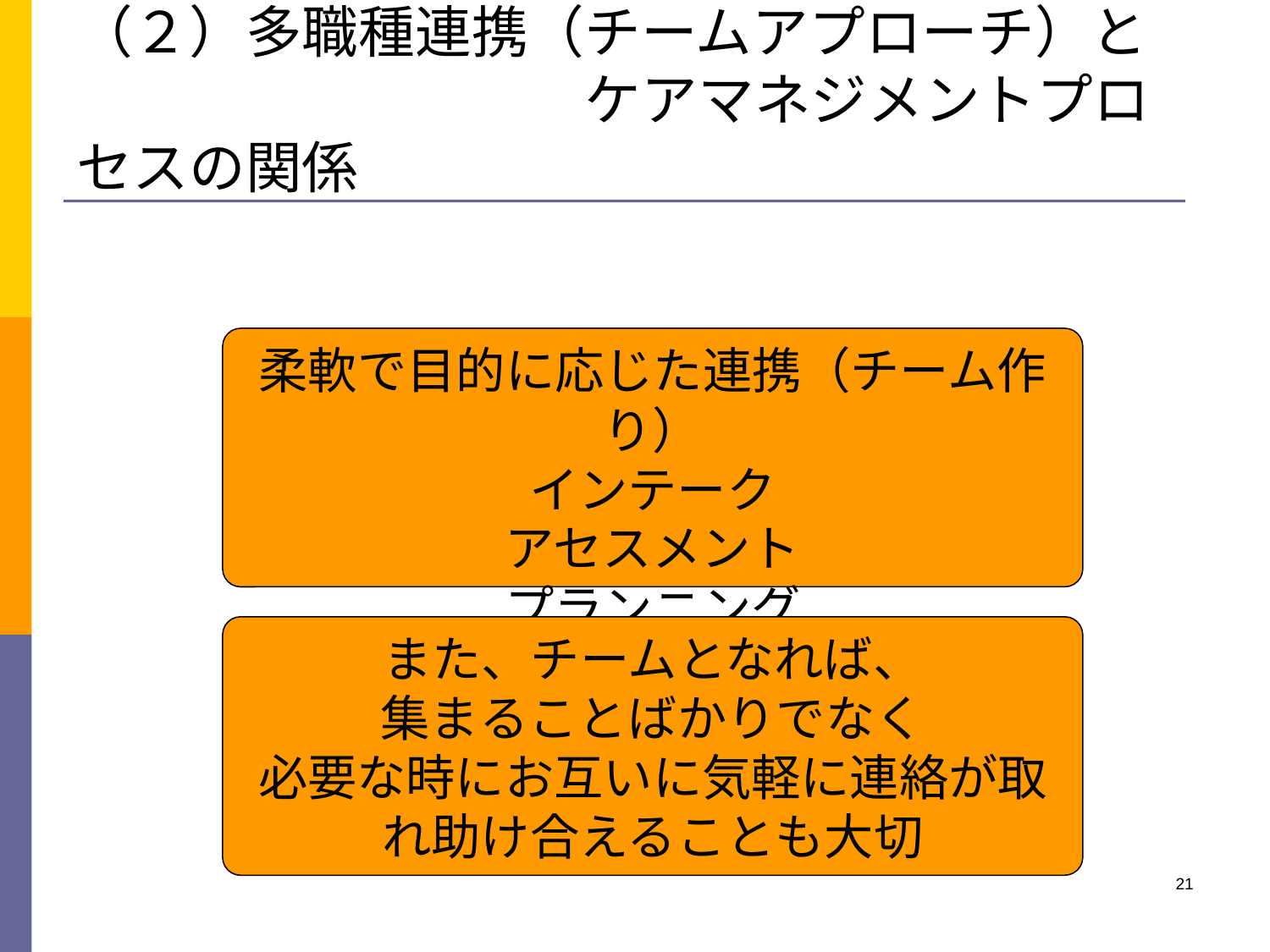

# （２）多職種連携（チームアプローチ）と 　　　　　　　　　ケアマネジメントプロセスの関係

柔軟で目的に応じた連携（チーム作り）
インテーク
アセスメント
プランニング

また、チームとなれば、
集まることばかりでなく
必要な時にお互いに気軽に連絡が取れ助け合えることも大切
21